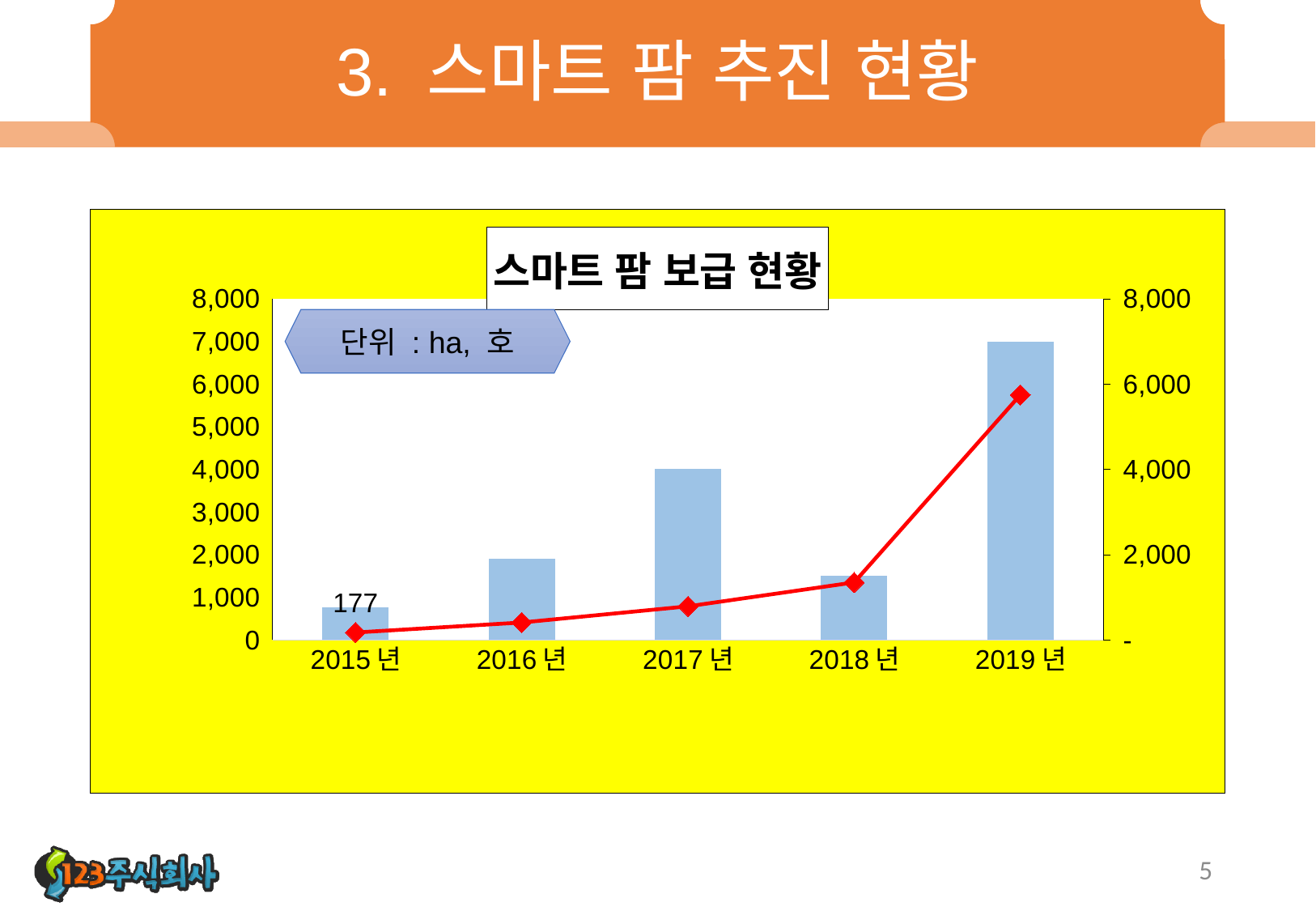

# 3. 스마트 팜 추진 현황

### Chart: 스마트 팜 보급 현황

| Category | 시설원예 | 축산 |
|---|---|---|
| 2015년 | 769.0 | 177.0 |
| 2016년 | 1912.0 | 411.0 |
| 2017년 | 4010.0 | 790.0 |
| 2018년 | 1510.0 | 1350.0 |
| 2019년 | 7000.0 | 5750.0 |
단위 : ha, 호
5